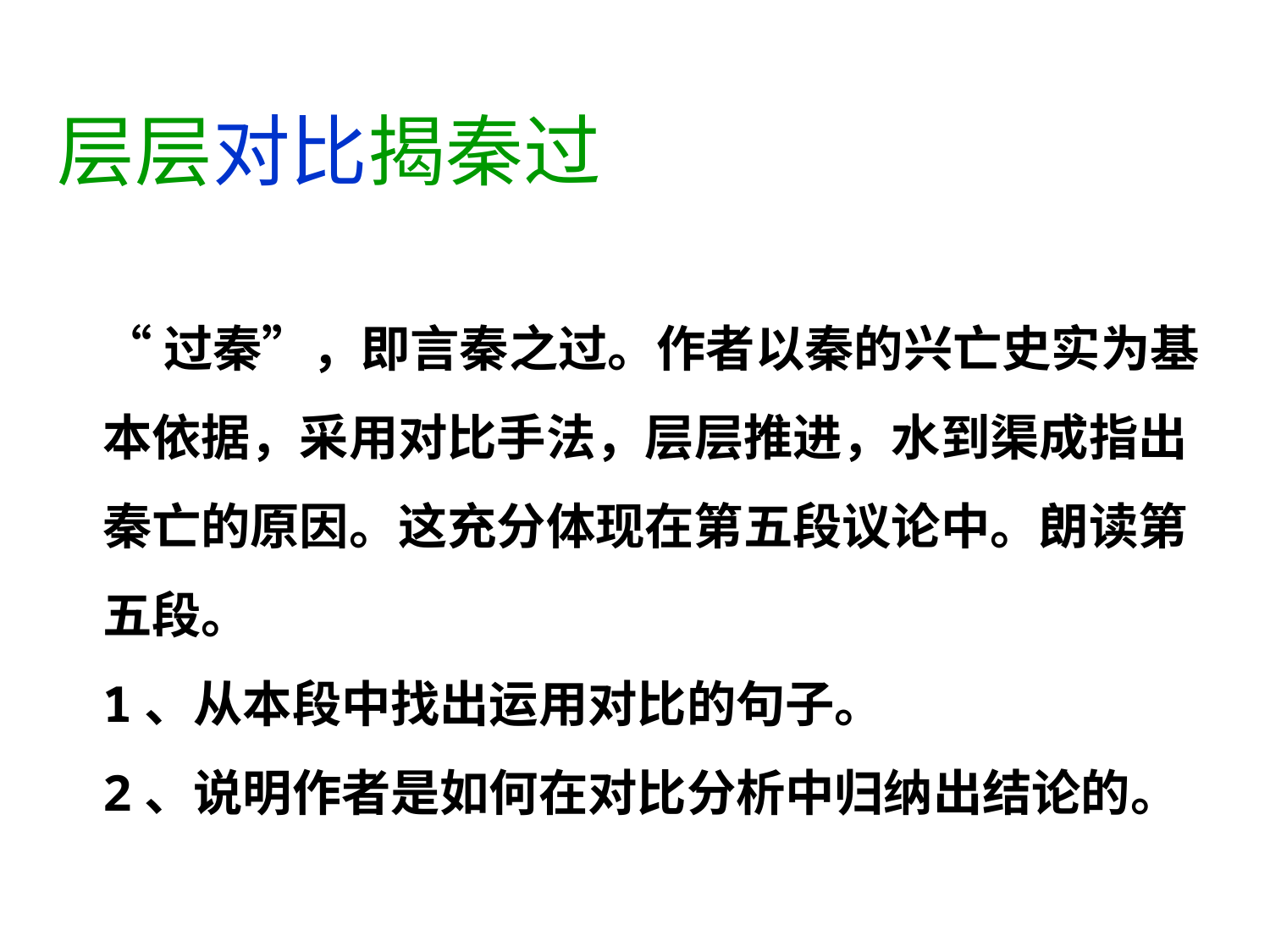

层层对比揭秦过
“过秦”，即言秦之过。作者以秦的兴亡史实为基本依据，采用对比手法，层层推进，水到渠成指出秦亡的原因。这充分体现在第五段议论中。朗读第五段。
1、从本段中找出运用对比的句子。
2、说明作者是如何在对比分析中归纳出结论的。